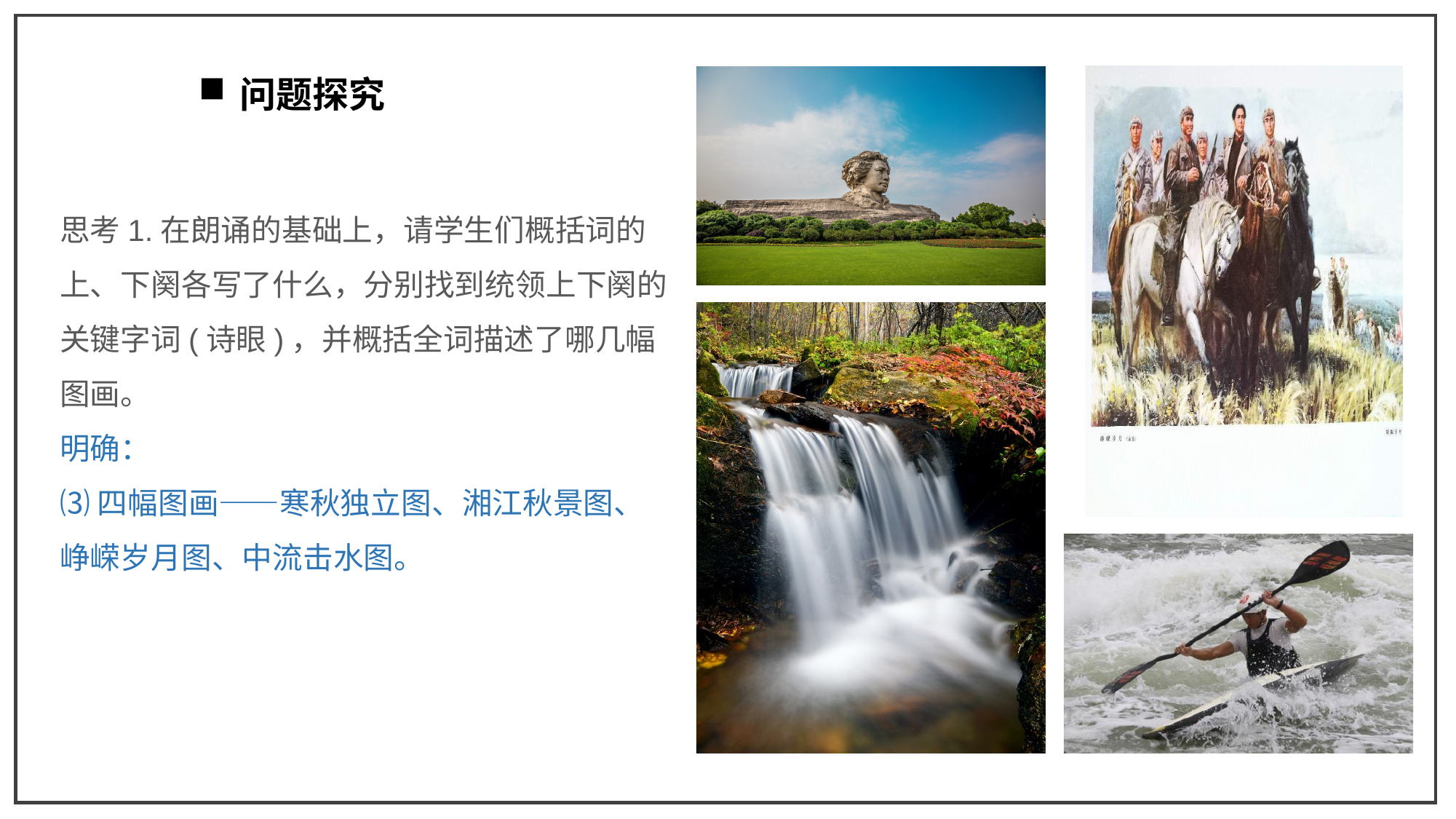

问题探究

思考1.在朗诵的基础上，请学生们概括词的上、下阕各写了什么，分别找到统领上下阕的关键字词(诗眼)，并概括全词描述了哪几幅图画。
明确：
⑶四幅图画——寒秋独立图、湘江秋景图、峥嵘岁月图、中流击水图。